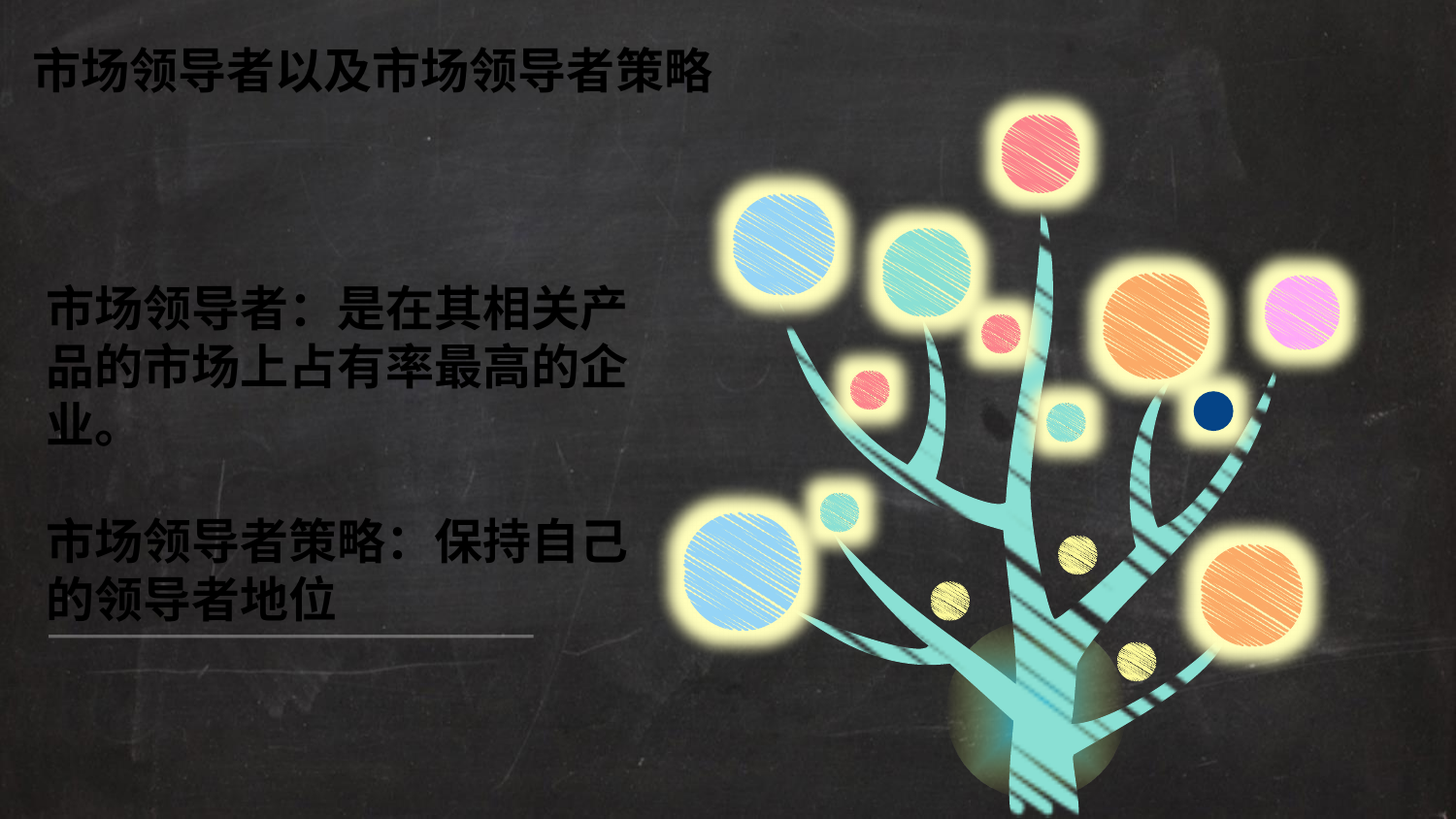

市场领导者以及市场领导者策略

市场领导者：是在其相关产品的市场上占有率最高的企业。

市场领导者策略：保持自己的领导者地位